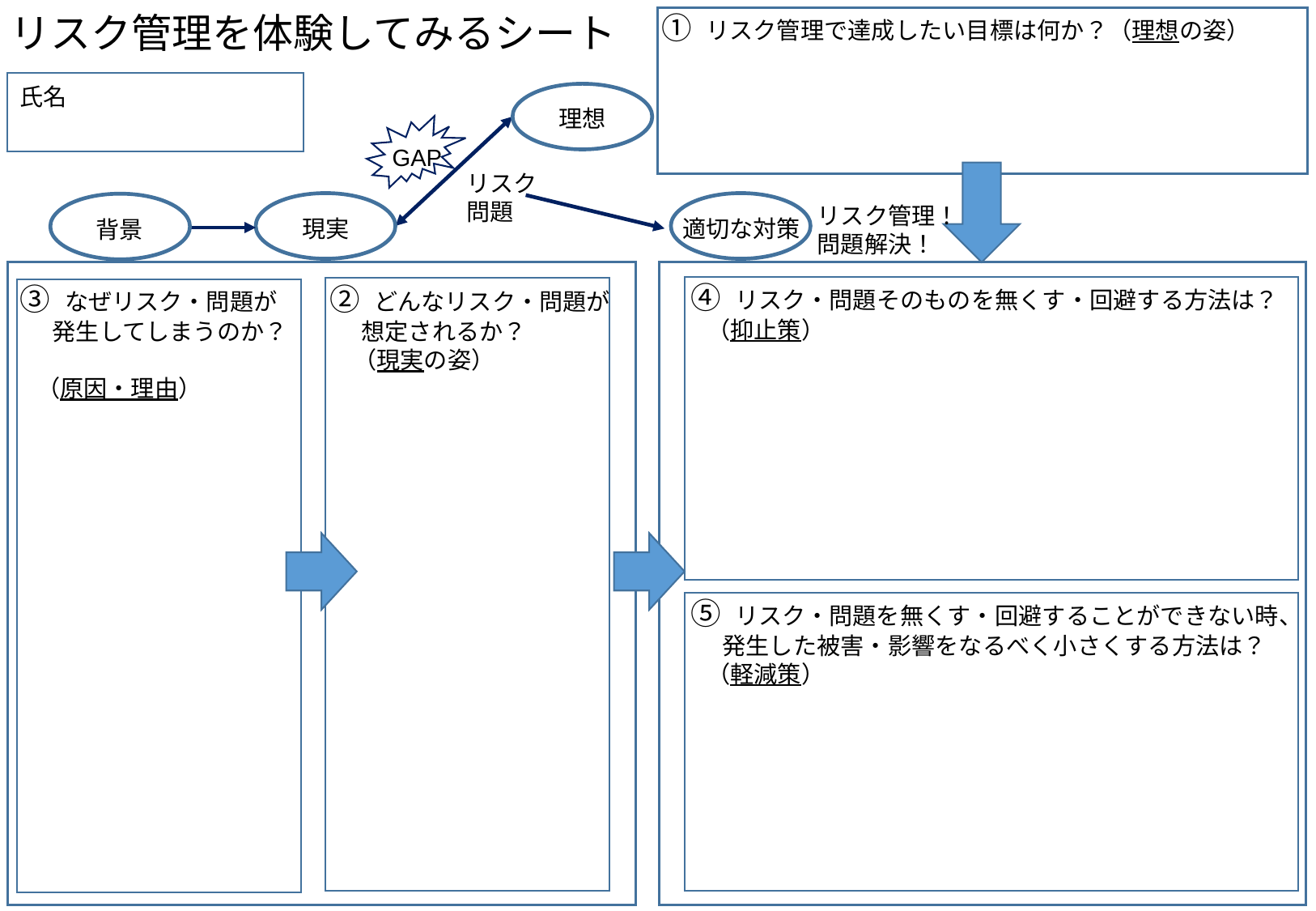

リスク管理を体験してみるシート
① リスク管理で達成したい目標は何か？（理想の姿）

氏名

理想

GAP
リスク
問題

リスク管理！
問題解決！
現実
適切な対策
背景

④ リスク・問題そのものを無くす・回避する方法は？
  （抑止策）
③ なぜリスク・問題が
     発生してしまうのか？
  （原因・理由）
② どんなリスク・問題が
     想定されるか？
　（現実の姿）

⑤ リスク・問題を無くす・回避することができない時、
     発生した被害・影響をなるべく小さくする方法は？
  （軽減策）